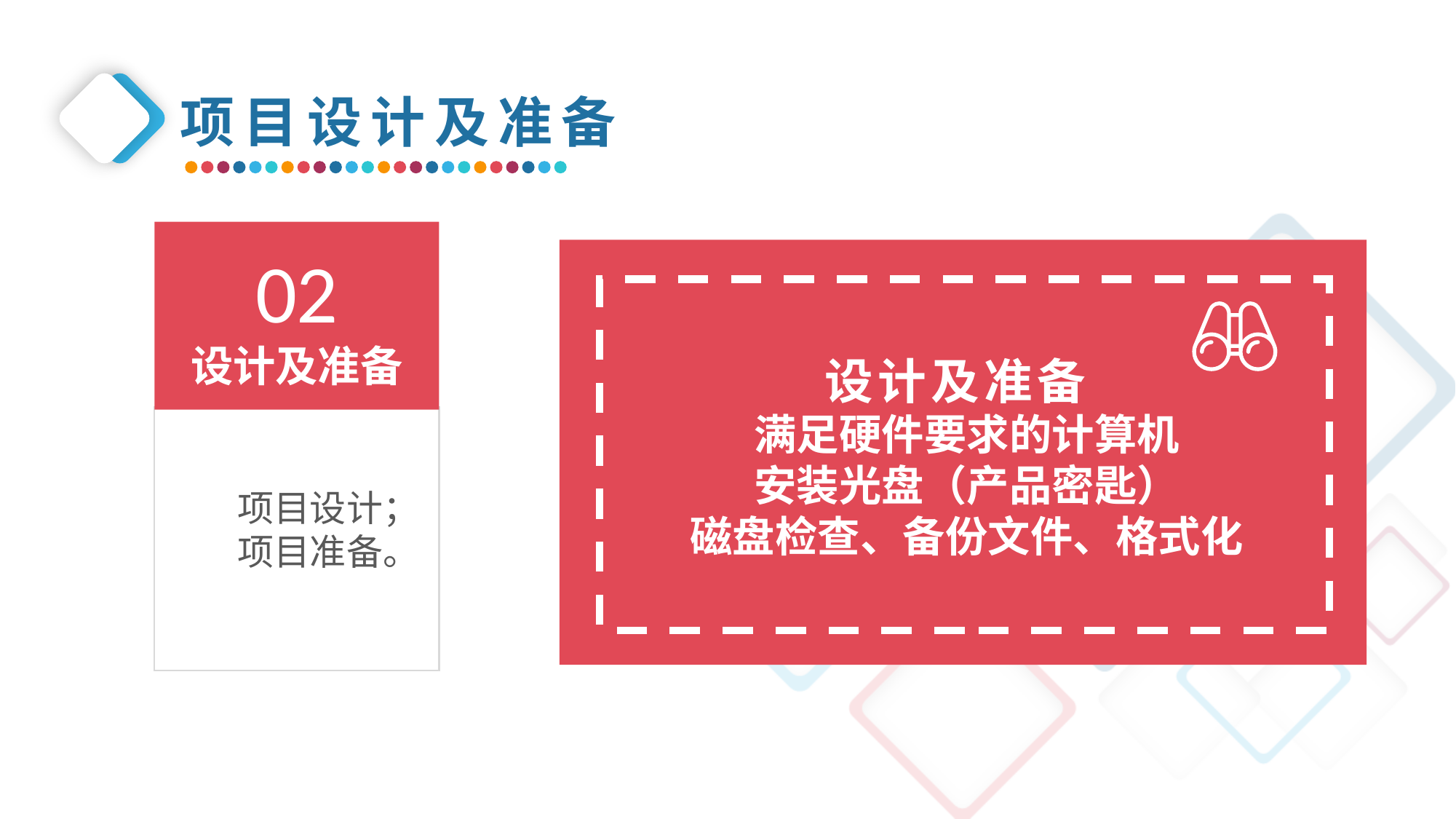

项目设计及准备

02
设计及准备

设计及准备
满足硬件要求的计算机
安装光盘（产品密匙）
磁盘检查、备份文件、格式化

项目设计；
项目准备。